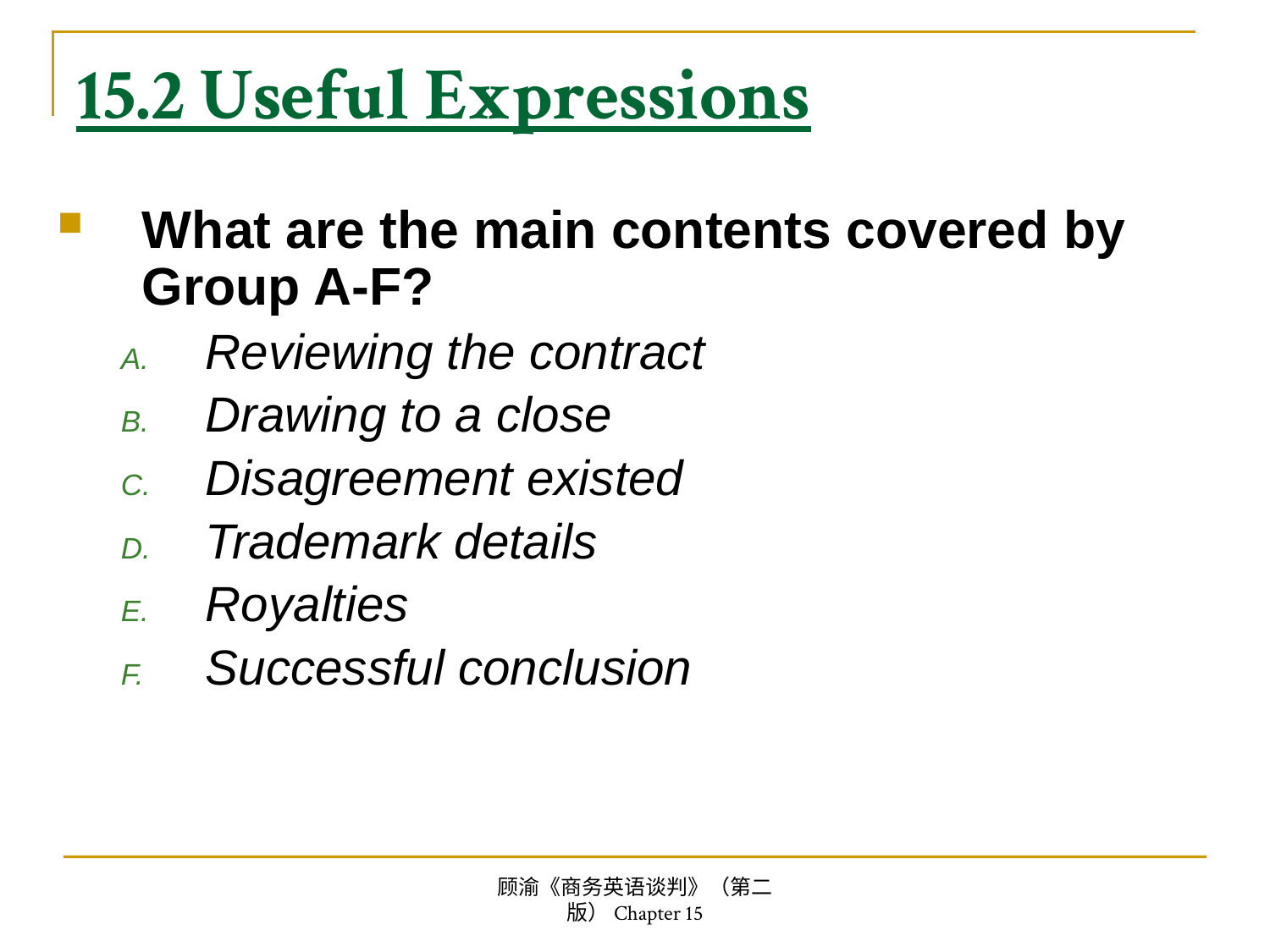

# 15.2 Useful Expressions
What are the main contents covered by Group A-F?
Reviewing the contract
Drawing to a close
Disagreement existed
Trademark details
Royalties
Successful conclusion

16
顾渝《商务英语谈判》（第二版）Chapter 15